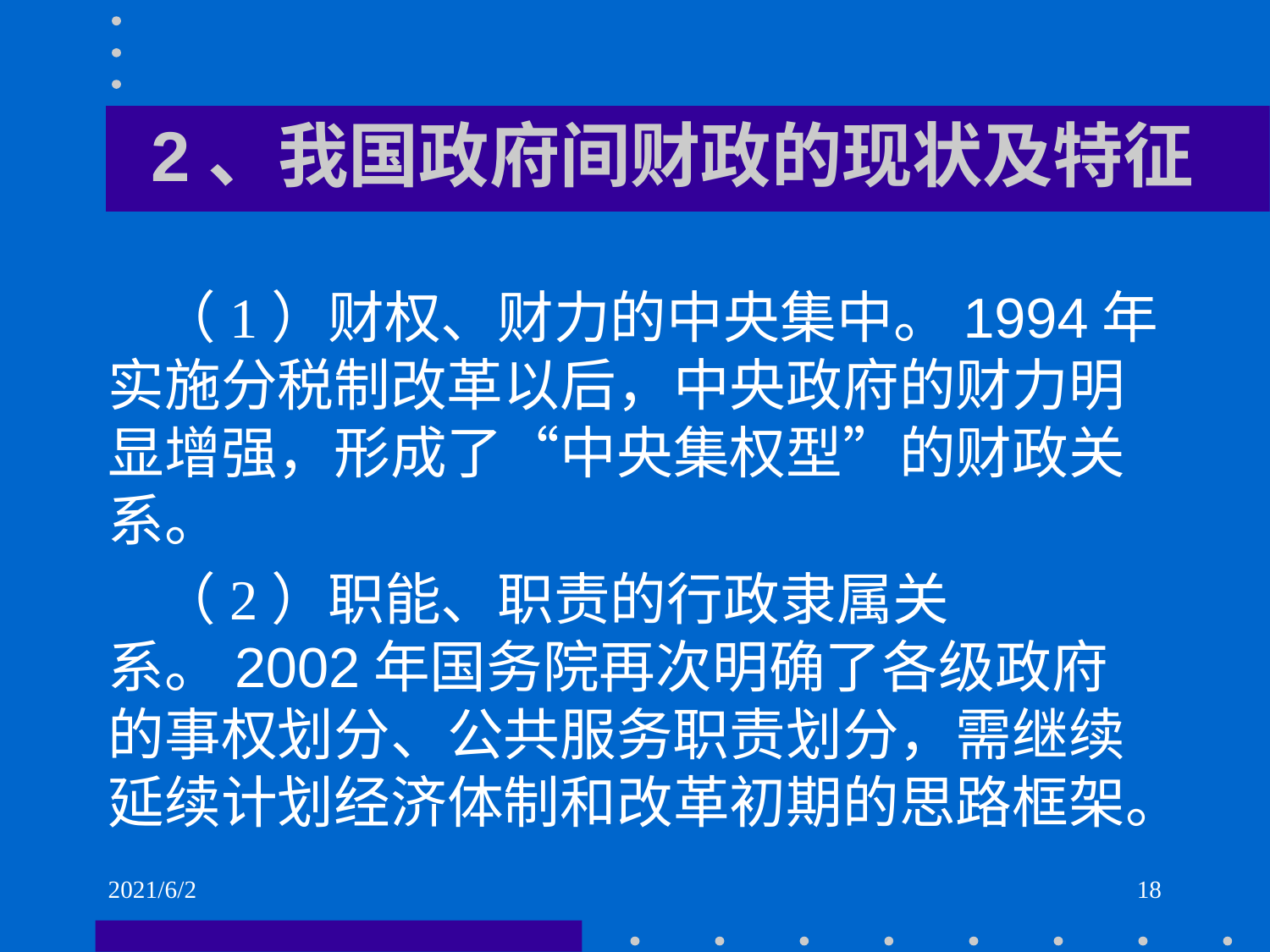

# 2、我国政府间财政的现状及特征
   （1）财权、财力的中央集中。1994年实施分税制改革以后，中央政府的财力明显增强，形成了“中央集权型”的财政关系。
   （2）职能、职责的行政隶属关系。2002年国务院再次明确了各级政府的事权划分、公共服务职责划分，需继续延续计划经济体制和改革初期的思路框架。
2021/6/2
18